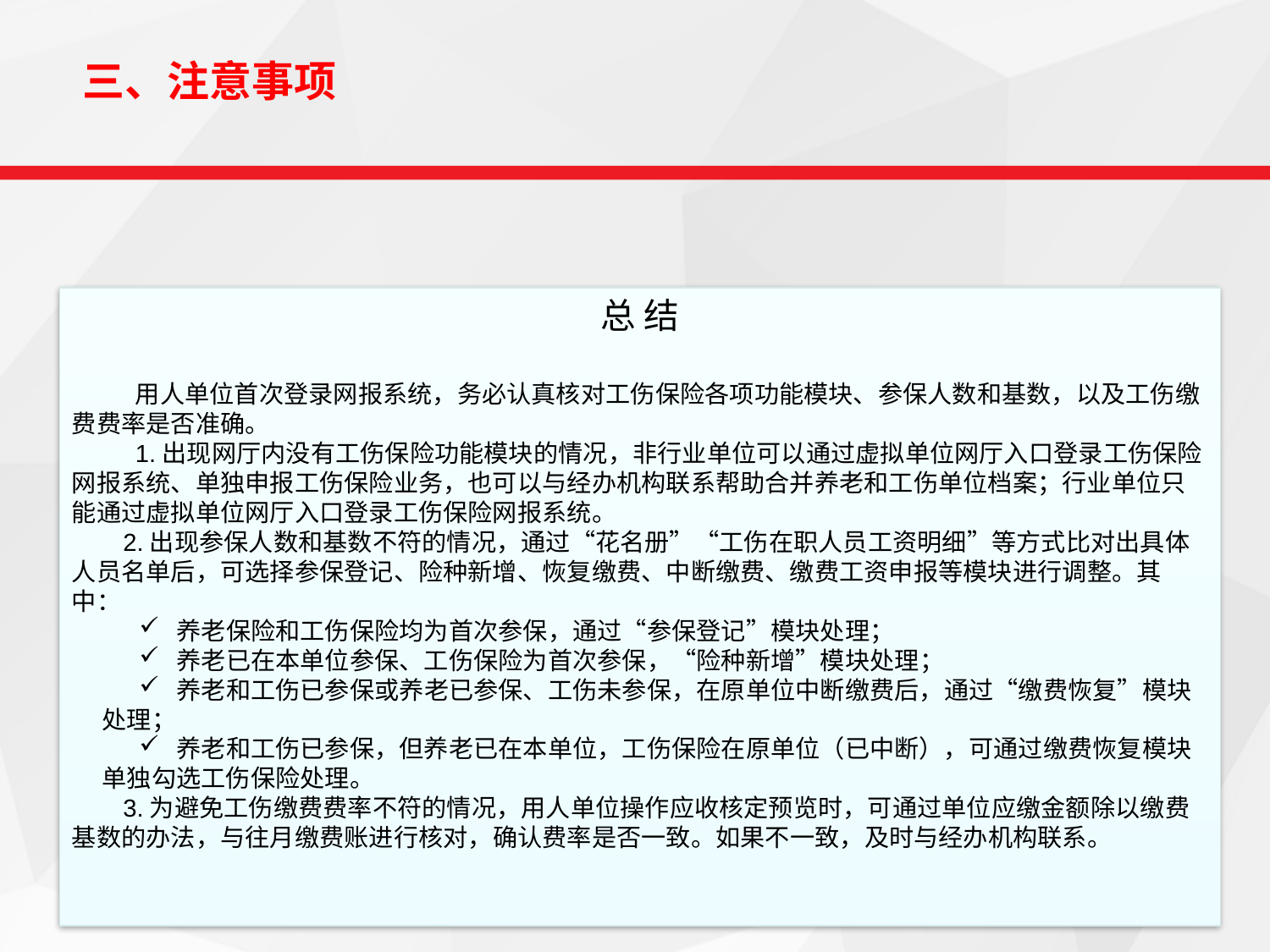

三、注意事项

总 结

用人单位首次登录网报系统，务必认真核对工伤保险各项功能模块、参保人数和基数，以及工伤缴费费率是否准确。
1.出现网厅内没有工伤保险功能模块的情况，非行业单位可以通过虚拟单位网厅入口登录工伤保险网报系统、单独申报工伤保险业务，也可以与经办机构联系帮助合并养老和工伤单位档案；行业单位只能通过虚拟单位网厅入口登录工伤保险网报系统。
  2.出现参保人数和基数不符的情况，通过“花名册”“工伤在职人员工资明细”等方式比对出具体人员名单后，可选择参保登记、险种新增、恢复缴费、中断缴费、缴费工资申报等模块进行调整。其中：
  养老保险和工伤保险均为首次参保，通过“参保登记”模块处理；
  养老已在本单位参保、工伤保险为首次参保，“险种新增”模块处理；
  养老和工伤已参保或养老已参保、工伤未参保，在原单位中断缴费后，通过“缴费恢复”模块处理；
  养老和工伤已参保，但养老已在本单位，工伤保险在原单位（已中断），可通过缴费恢复模块单独勾选工伤保险处理。
  3.为避免工伤缴费费率不符的情况，用人单位操作应收核定预览时，可通过单位应缴金额除以缴费基数的办法，与往月缴费账进行核对，确认费率是否一致。如果不一致，及时与经办机构联系。